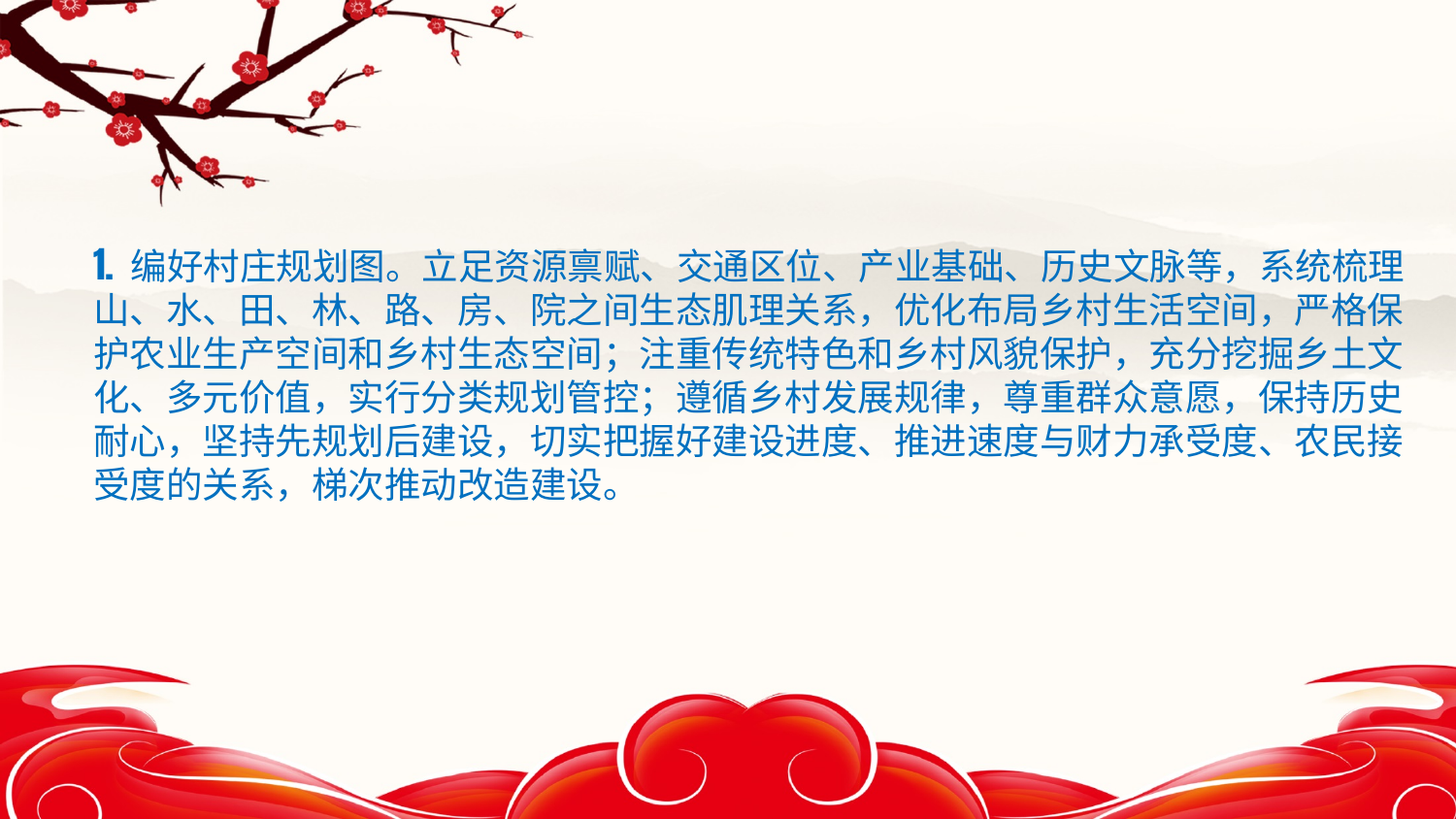

1. 编好村庄规划图。立足资源禀赋、交通区位、产业基础、历史文脉等，系统梳理山、水、田、林、路、房、院之间生态肌理关系，优化布局乡村生活空间，严格保护农业生产空间和乡村生态空间；注重传统特色和乡村风貌保护，充分挖掘乡土文化、多元价值，实行分类规划管控；遵循乡村发展规律，尊重群众意愿，保持历史耐心，坚持先规划后建设，切实把握好建设进度、推进速度与财力承受度、农民接受度的关系，梯次推动改造建设。